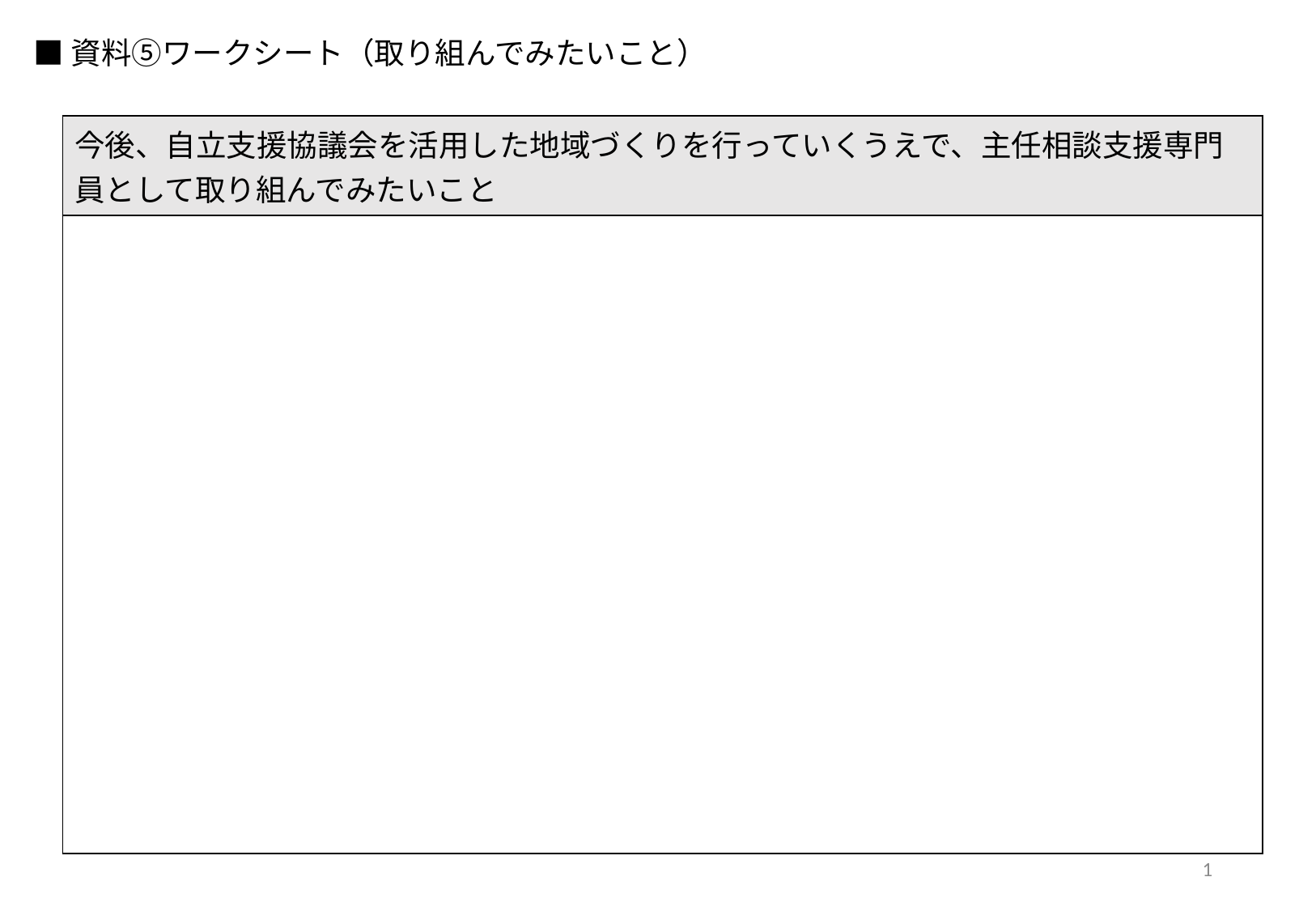

■資料⑤ワークシート（取り組んでみたいこと）
| 今後、自立支援協議会を活用した地域づくりを行っていくうえで、主任相談支援専門員として取り組んでみたいこと |
| --- |
|  |
1